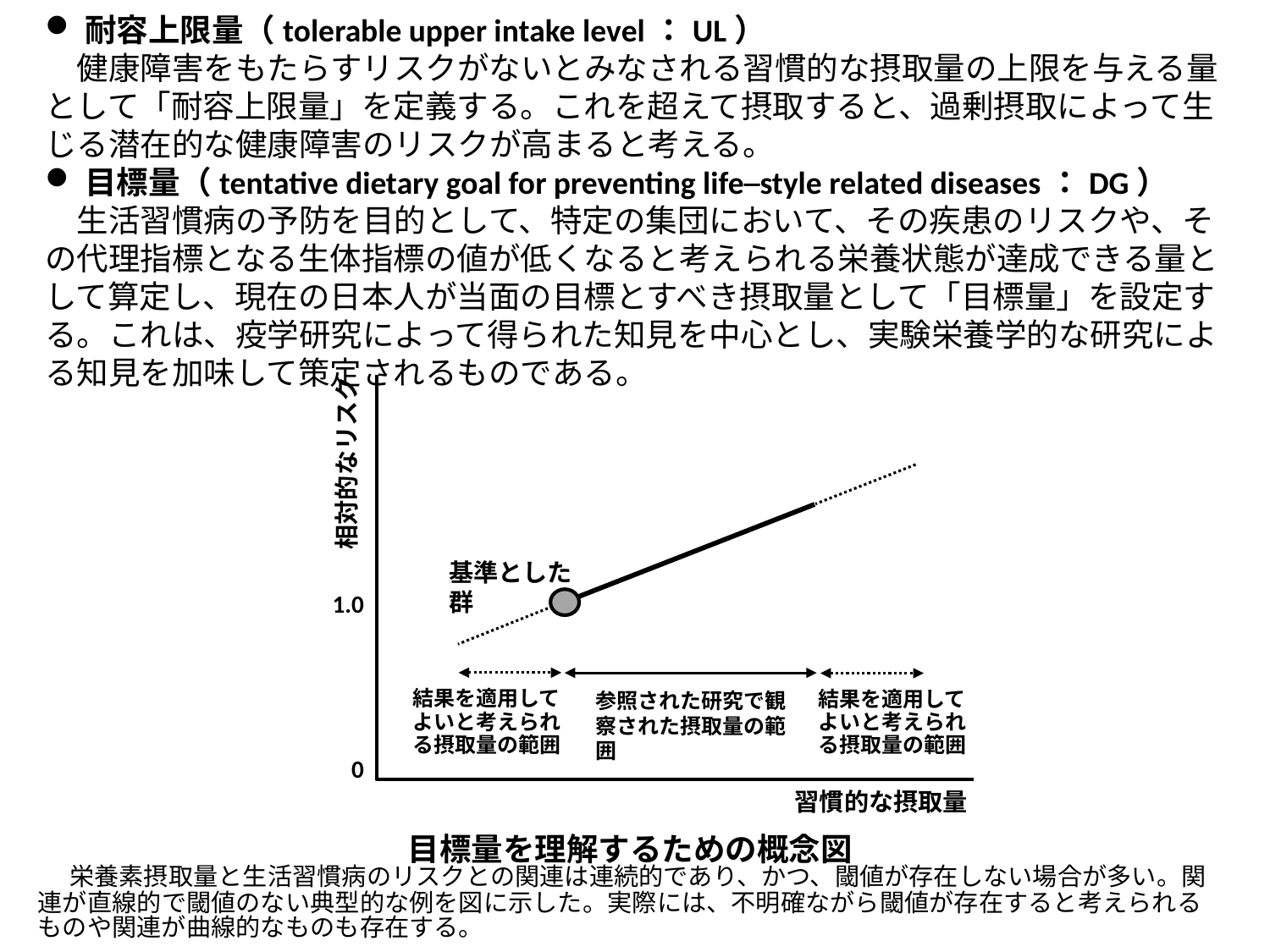

耐容上限量（tolerable upper intake level：UL）
　健康障害をもたらすリスクがないとみなされる習慣的な摂取量の上限を与える量として「耐容上限量」を定義する。これを超えて摂取すると、過剰摂取によって生じる潜在的な健康障害のリスクが高まると考える。
目標量（tentative dietary goal for preventing life─style related diseases：DG）
　生活習慣病の予防を目的として、特定の集団において、その疾患のリスクや、その代理指標となる生体指標の値が低くなると考えられる栄養状態が達成できる量として算定し、現在の日本人が当面の目標とすべき摂取量として「目標量」を設定する。これは、疫学研究によって得られた知見を中心とし、実験栄養学的な研究による知見を加味して策定されるものである。

相対的なリスク
基準とした群
1.0

参照された研究で観察された摂取量の範囲
結果を適用してよいと考えられる摂取量の範囲
結果を適用してよいと考えられる摂取量の範囲
0
習慣的な摂取量
目標量を理解するための概念図
　栄養素摂取量と生活習慣病のリスクとの関連は連続的であり、かつ、閾値が存在しない場合が多い。関連が直線的で閾値のない典型的な例を図に示した。実際には、不明確ながら閾値が存在すると考えられるものや関連が曲線的なものも存在する。